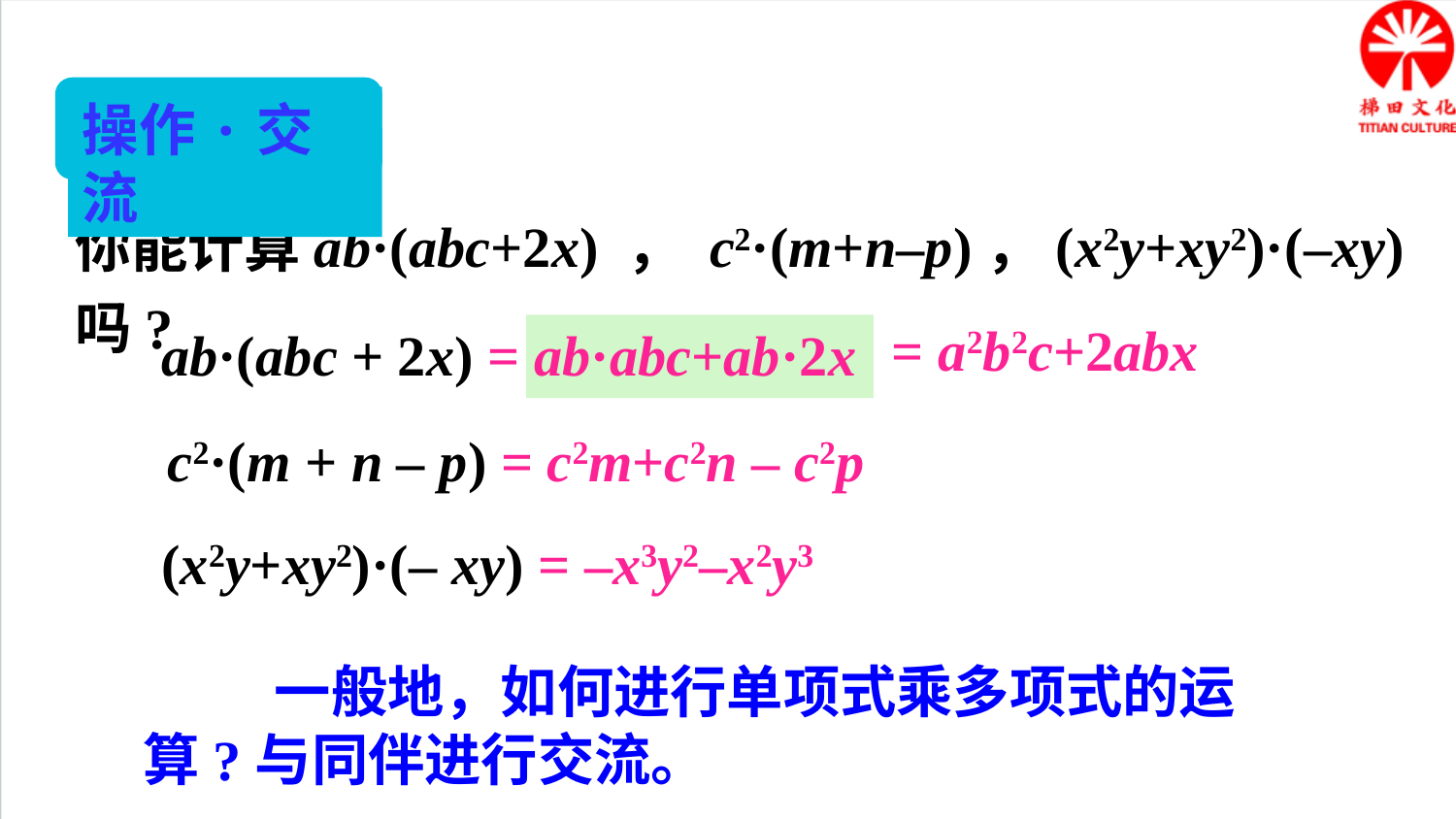

操作·交流
你能计算ab·(abc+2x) ， c2·(m+n–p)，(x2y+xy2)·(–xy) 吗?
= a2b2c+2abx
 ab·(abc + 2x) = ab·abc+ab·2x

c2·(m + n – p) = c2m+c2n – c2p
(x2y+xy2)·(– xy) = –x3y2–x2y3
 一般地，如何进行单项式乘多项式的运算?与同伴进行交流。